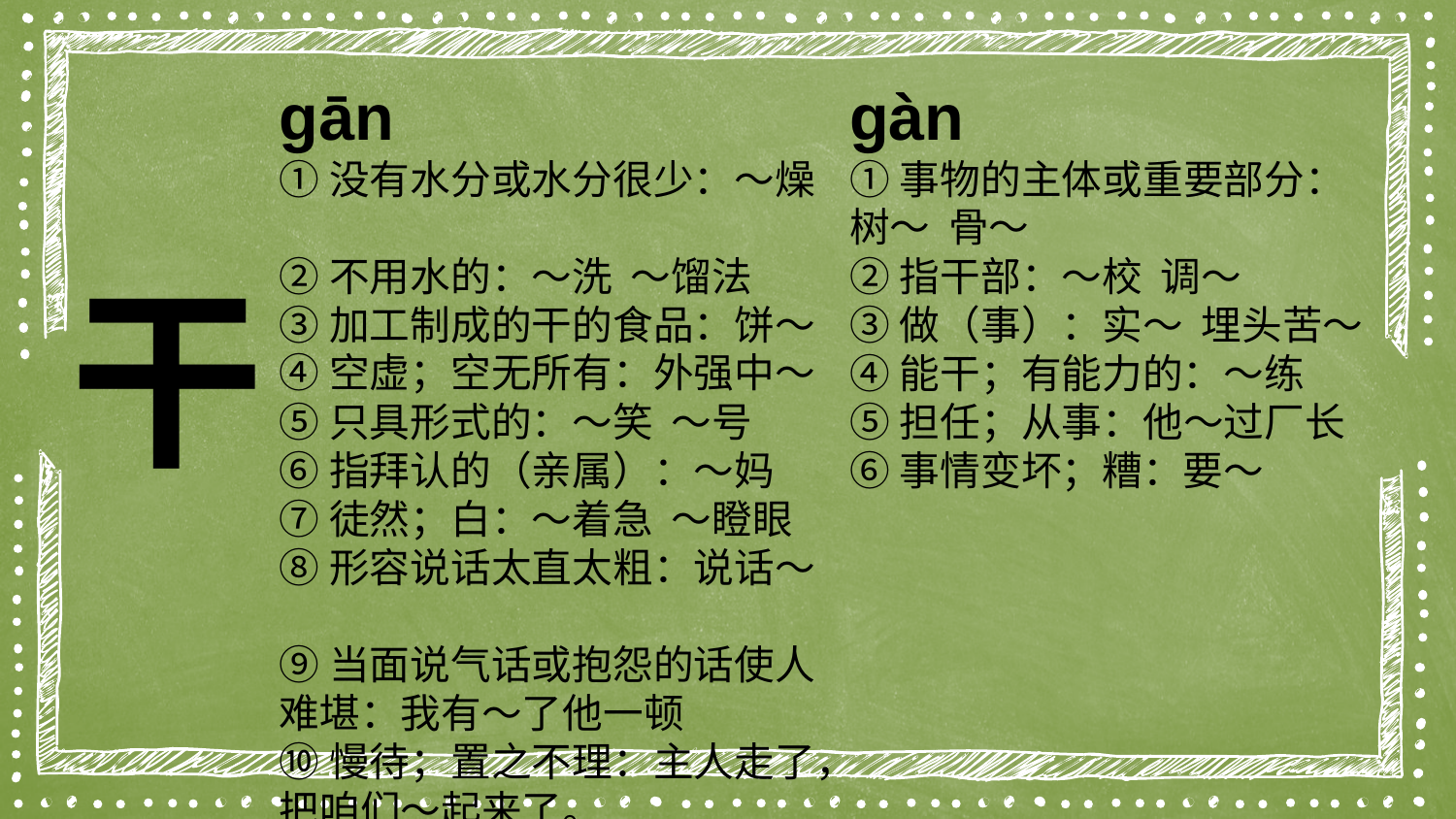

gān
①没有水分或水分很少：～燥
②不用水的：～洗  ～馏法
③加工制成的干的食品：饼～
④空虚；空无所有：外强中～
⑤只具形式的：～笑  ～号
⑥指拜认的（亲属）：～妈
⑦徒然；白：～着急  ～瞪眼
⑧形容说话太直太粗：说话～
⑨当面说气话或抱怨的话使人难堪：我有～了他一顿
⑩慢待；置之不理：主人走了，把咱们～起来了。
gàn
①事物的主体或重要部分：树～  骨～
②指干部：～校  调～
③做（事）：实～  埋头苦～
④能干；有能力的：～练
⑤担任；从事：他～过厂长
⑥事情变坏；糟：要～
干